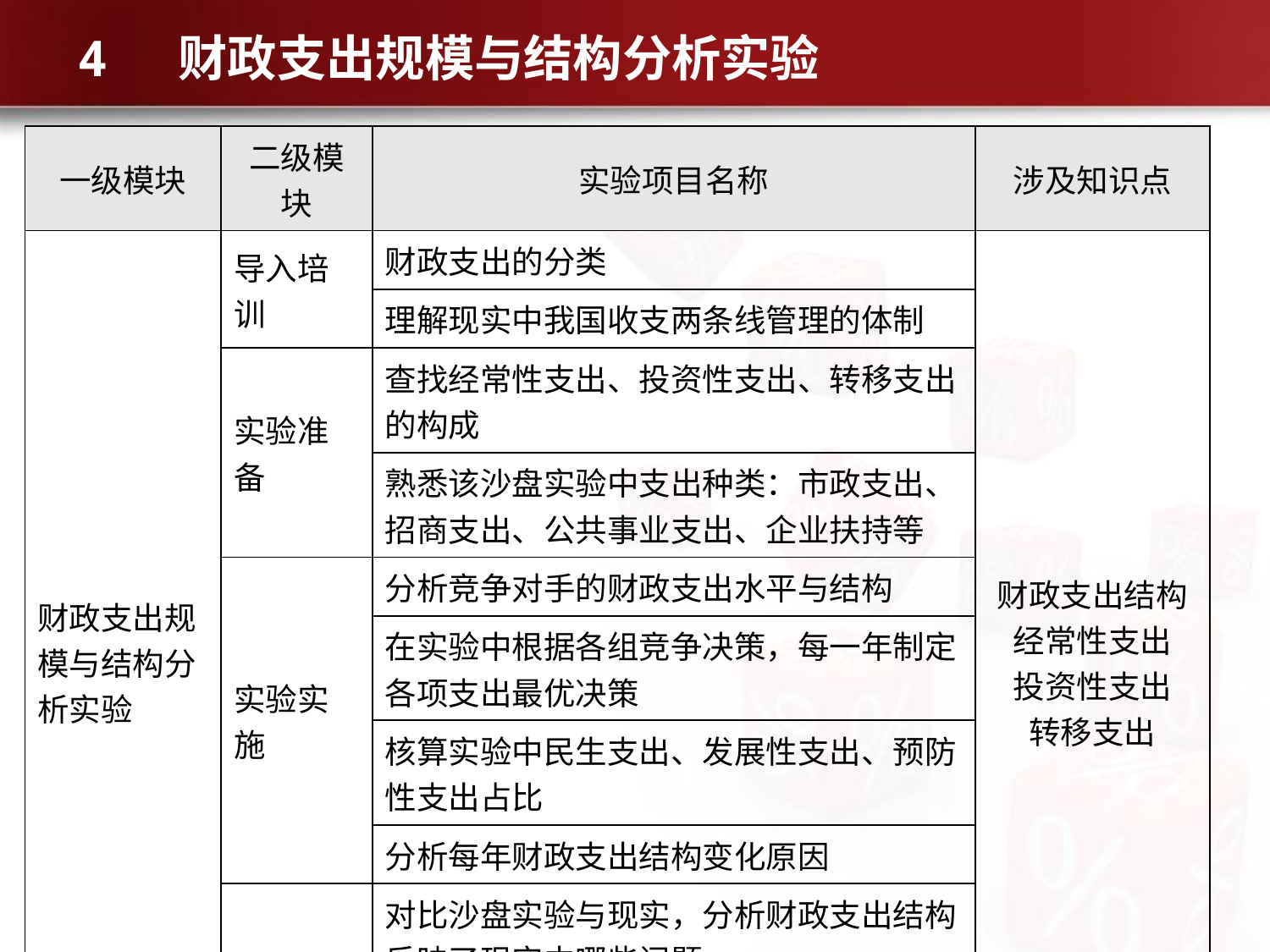

# 4  财政支出规模与结构分析实验
| 一级模块 | 二级模块 | 实验项目名称 | 涉及知识点 |
| --- | --- | --- | --- |
| 财政支出规模与结构分析实验 | 导入培训 | 财政支出的分类 | 财政支出结构 经常性支出 投资性支出 转移支出 |
|  |  | 理解现实中我国收支两条线管理的体制 |  |
|  | 实验准备 | 查找经常性支出、投资性支出、转移支出的构成 |  |
|  |  | 熟悉该沙盘实验中支出种类：市政支出、招商支出、公共事业支出、企业扶持等 |  |
|  | 实验实施 | 分析竞争对手的财政支出水平与结构 |  |
|  |  | 在实验中根据各组竞争决策，每一年制定各项支出最优决策 |  |
|  |  | 核算实验中民生支出、发展性支出、预防性支出占比 |  |
|  |  | 分析每年财政支出结构变化原因 |  |
|  | 实验总结 | 对比沙盘实验与现实，分析财政支出结构反映了现实中哪些问题 |  |
|  |  | 对比现实，说明导致地方政府财政支出结构差异的原因 |  |